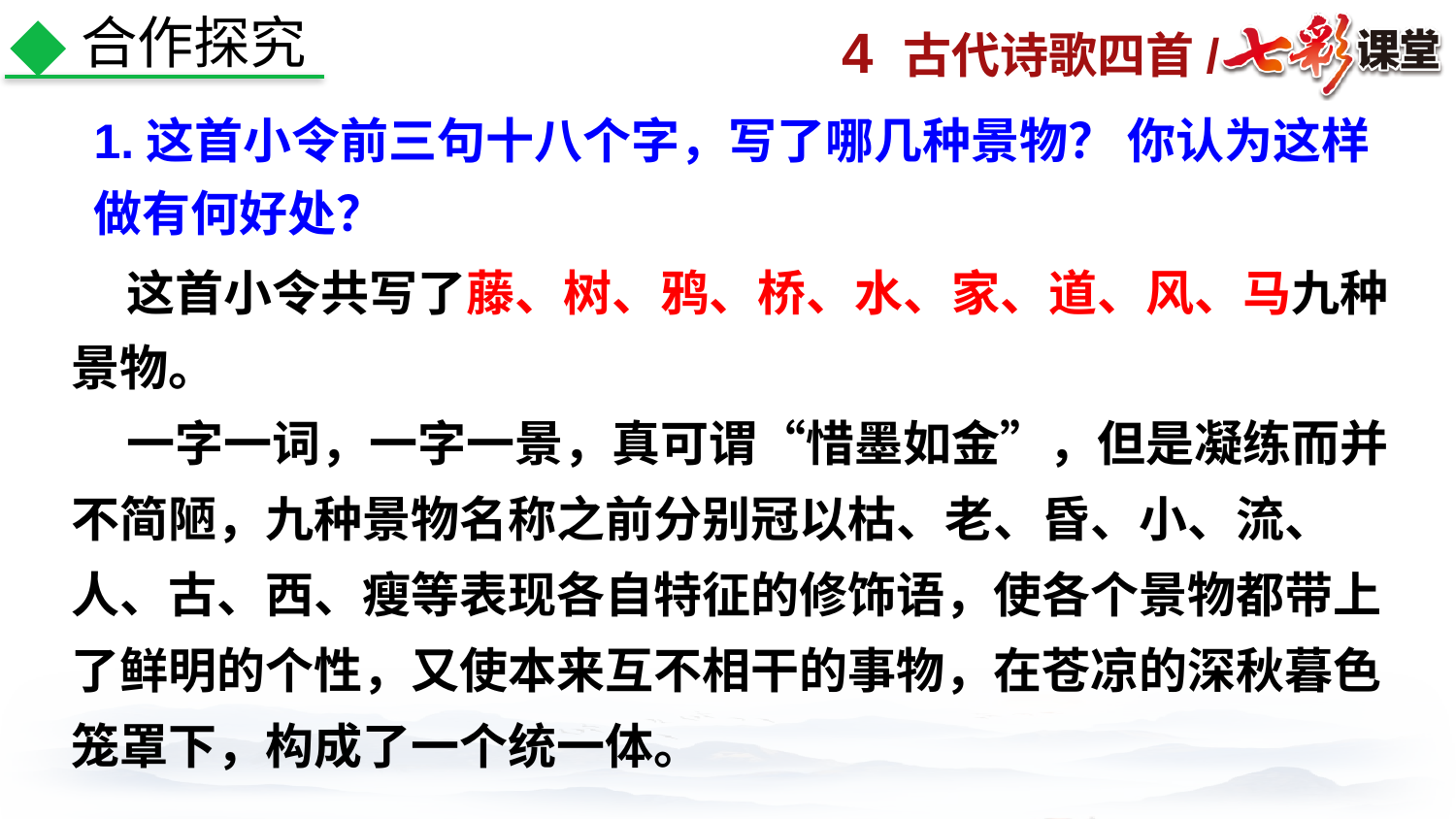

合作探究

1.这首小令前三句十八个字，写了哪几种景物？ 你认为这样做有何好处？
    这首小令共写了藤、树、鸦、桥、水、家、道、风、马九种景物。
    一字一词，一字一景，真可谓“惜墨如金”，但是凝练而并不简陋，九种景物名称之前分别冠以枯、老、昏、小、流、人、古、西、瘦等表现各自特征的修饰语，使各个景物都带上了鲜明的个性，又使本来互不相干的事物，在苍凉的深秋暮色笼罩下，构成了一个统一体。